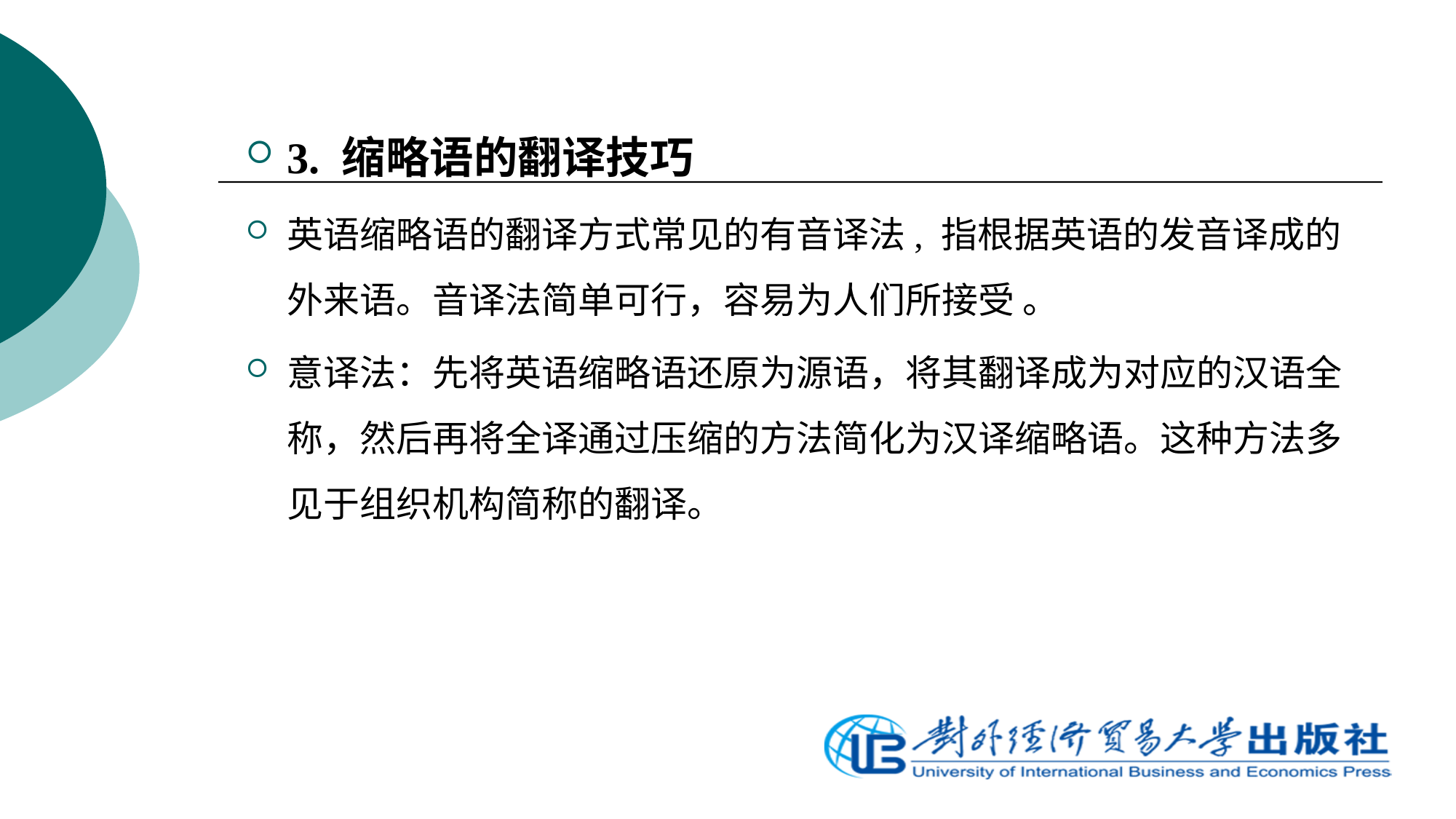

3. 缩略语的翻译技巧
英语缩略语的翻译方式常见的有音译法, 指根据英语的发音译成的外来语。音译法简单可行，容易为人们所接受 。
意译法：先将英语缩略语还原为源语，将其翻译成为对应的汉语全称，然后再将全译通过压缩的方法简化为汉译缩略语。这种方法多见于组织机构简称的翻译。